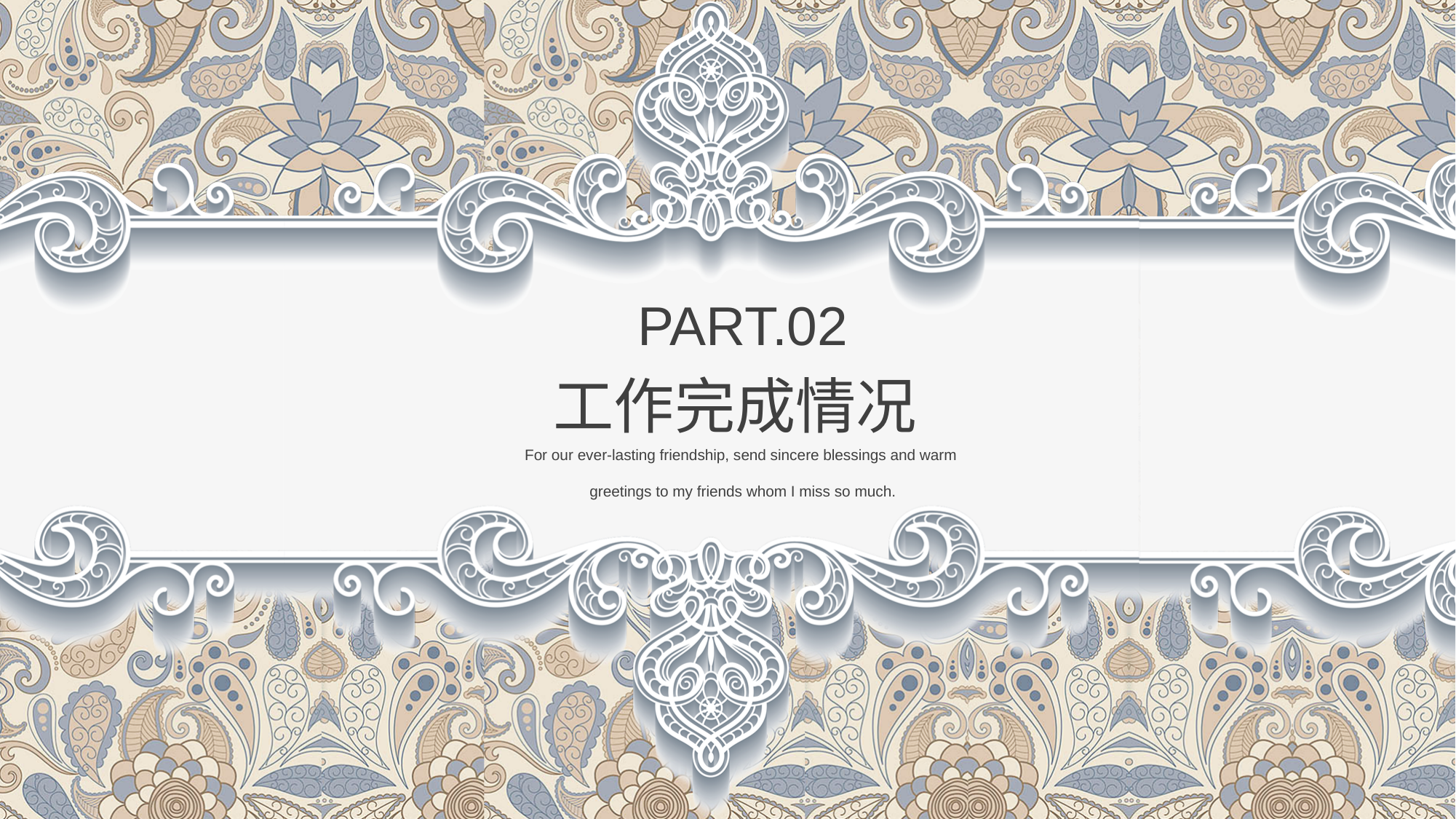

PART.02
工作完成情况
For our ever-lasting friendship, send sincere blessings and warm
greetings to my friends whom I miss so much.